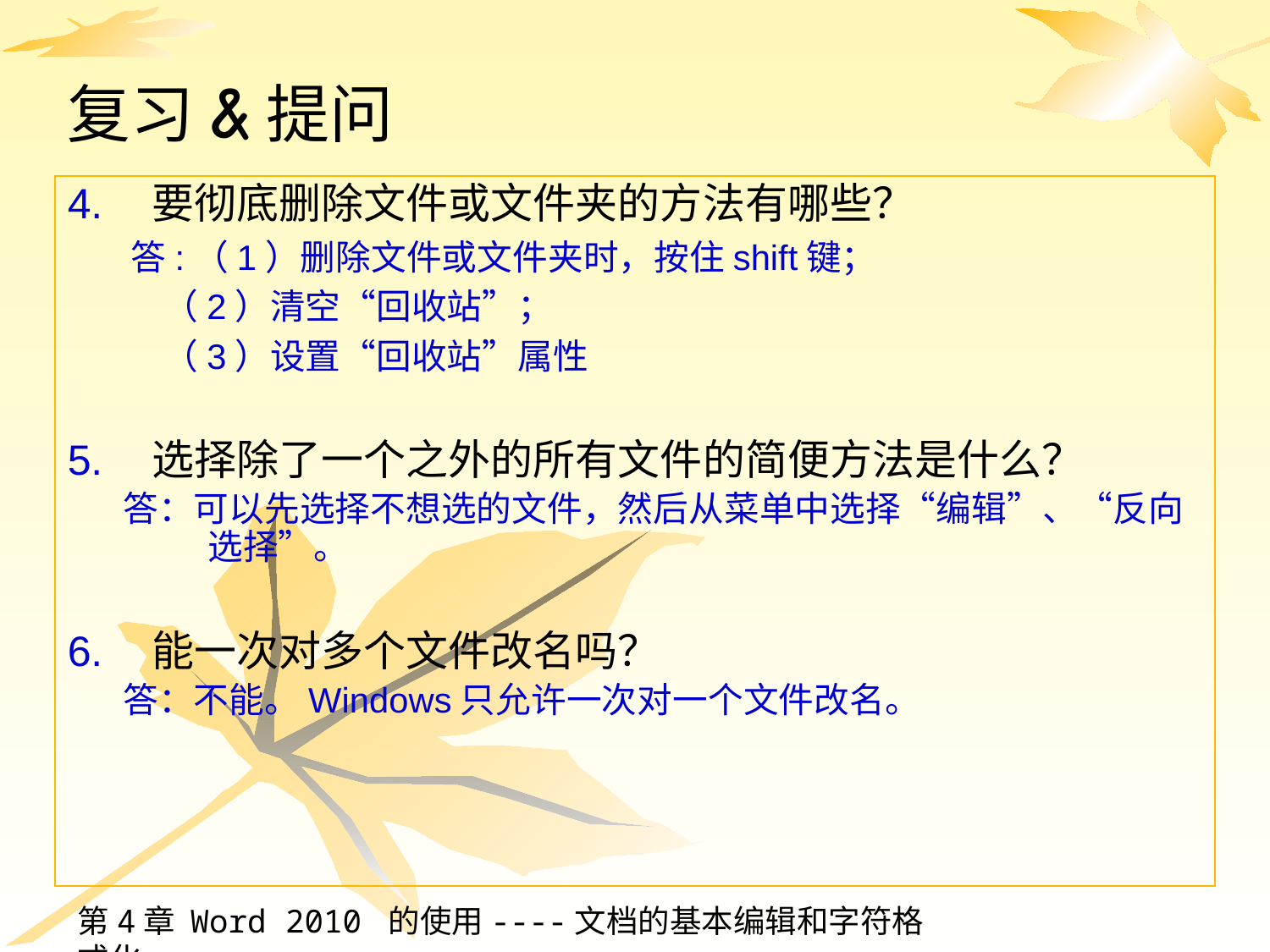

# 复习&提问
要彻底删除文件或文件夹的方法有哪些？
答:（1）删除文件或文件夹时，按住shift键；
   （2）清空“回收站”；
   （3）设置“回收站”属性

选择除了一个之外的所有文件的简便方法是什么？
答：可以先选择不想选的文件，然后从菜单中选择“编辑”、“反向选择”。

能一次对多个文件改名吗？
答：不能。Windows只允许一次对一个文件改名。